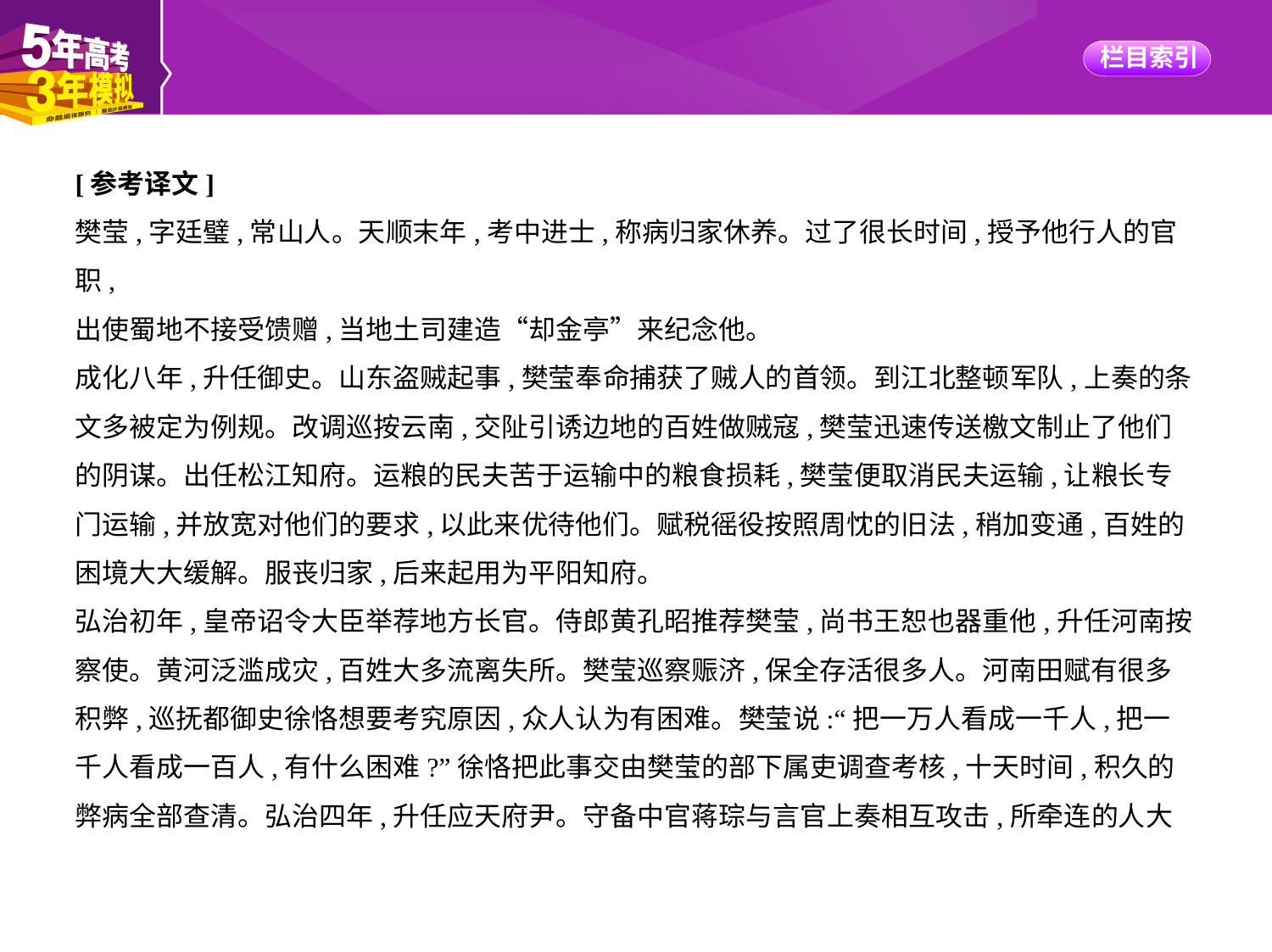

[参考译文]
樊莹,字廷璧,常山人。天顺末年,考中进士,称病归家休养。过了很长时间,授予他行人的官职,
出使蜀地不接受馈赠,当地土司建造“却金亭”来纪念他。
成化八年,升任御史。山东盗贼起事,樊莹奉命捕获了贼人的首领。到江北整顿军队,上奏的条
文多被定为例规。改调巡按云南,交阯引诱边地的百姓做贼寇,樊莹迅速传送檄文制止了他们
的阴谋。出任松江知府。运粮的民夫苦于运输中的粮食损耗,樊莹便取消民夫运输,让粮长专
门运输,并放宽对他们的要求,以此来优待他们。赋税徭役按照周忱的旧法,稍加变通,百姓的
困境大大缓解。服丧归家,后来起用为平阳知府。
弘治初年,皇帝诏令大臣举荐地方长官。侍郎黄孔昭推荐樊莹,尚书王恕也器重他,升任河南按
察使。黄河泛滥成灾,百姓大多流离失所。樊莹巡察赈济,保全存活很多人。河南田赋有很多
积弊,巡抚都御史徐恪想要考究原因,众人认为有困难。樊莹说:“把一万人看成一千人,把一
千人看成一百人,有什么困难?”徐恪把此事交由樊莹的部下属吏调查考核,十天时间,积久的
弊病全部查清。弘治四年,升任应天府尹。守备中官蒋琮与言官上奏相互攻击,所牵连的人大